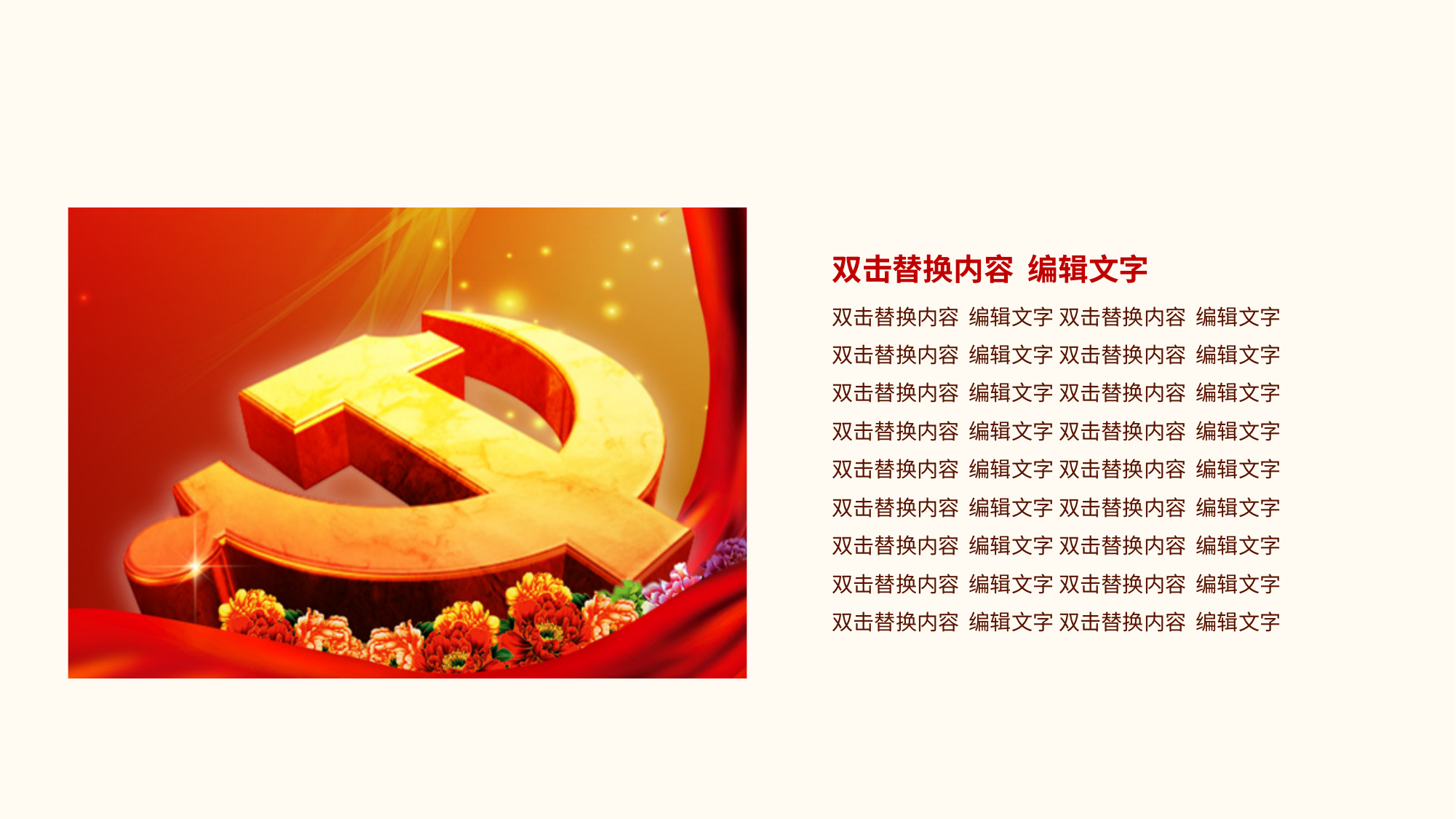

双击替换内容  编辑文字 
双击替换内容  编辑文字 双击替换内容  编辑文字 
双击替换内容  编辑文字 双击替换内容  编辑文字 
双击替换内容  编辑文字 双击替换内容  编辑文字 
双击替换内容  编辑文字 双击替换内容  编辑文字 
双击替换内容  编辑文字 双击替换内容  编辑文字 
双击替换内容  编辑文字 双击替换内容  编辑文字 
双击替换内容  编辑文字 双击替换内容  编辑文字 
双击替换内容  编辑文字 双击替换内容  编辑文字 
双击替换内容  编辑文字 双击替换内容  编辑文字